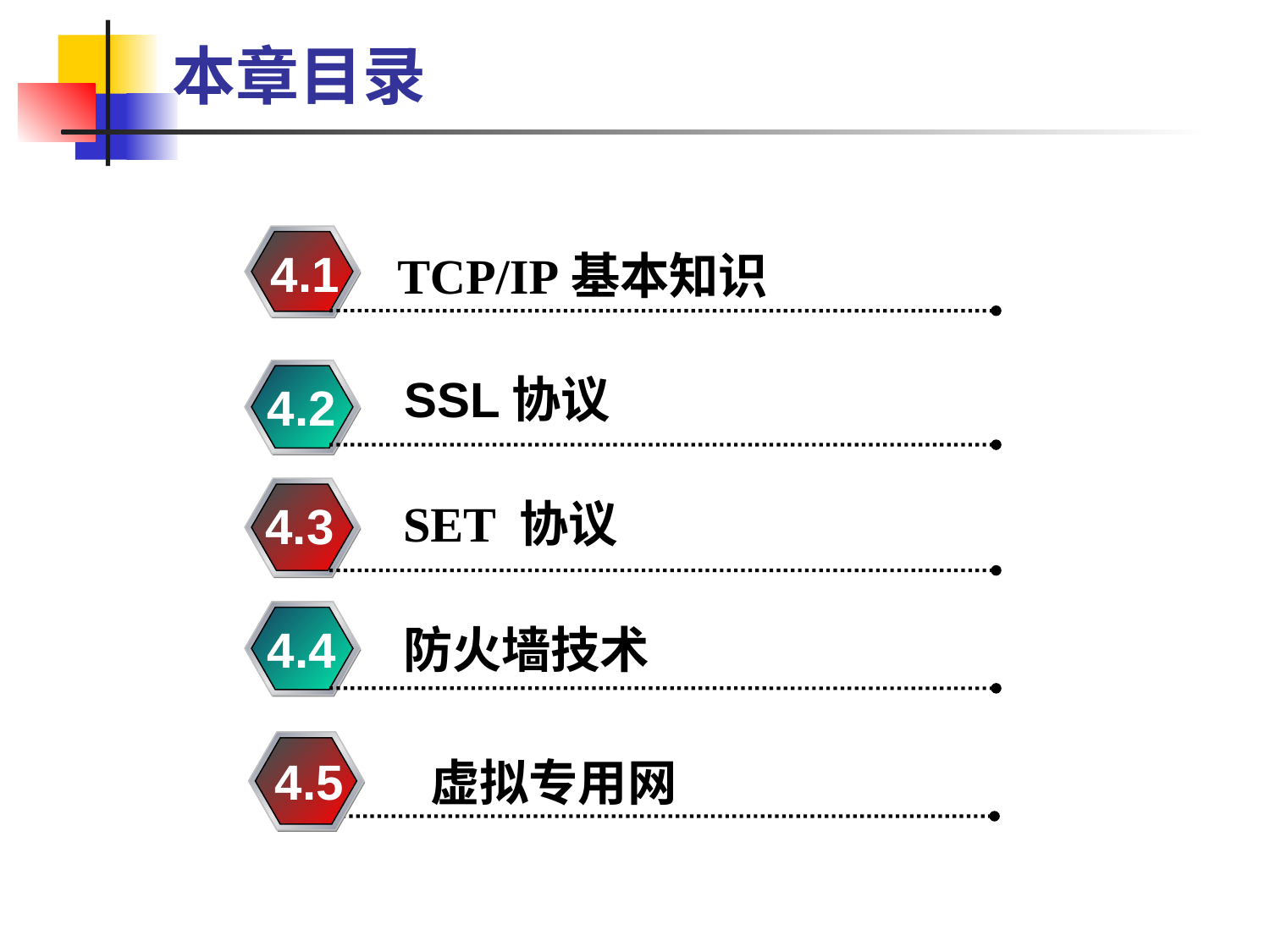

# 本章目录

4.1
TCP/IP基本知识

  SSL协议
4.2

SET 协议
4.3

4.4
防火墙技术

4.5
4.5
 虚拟专用网